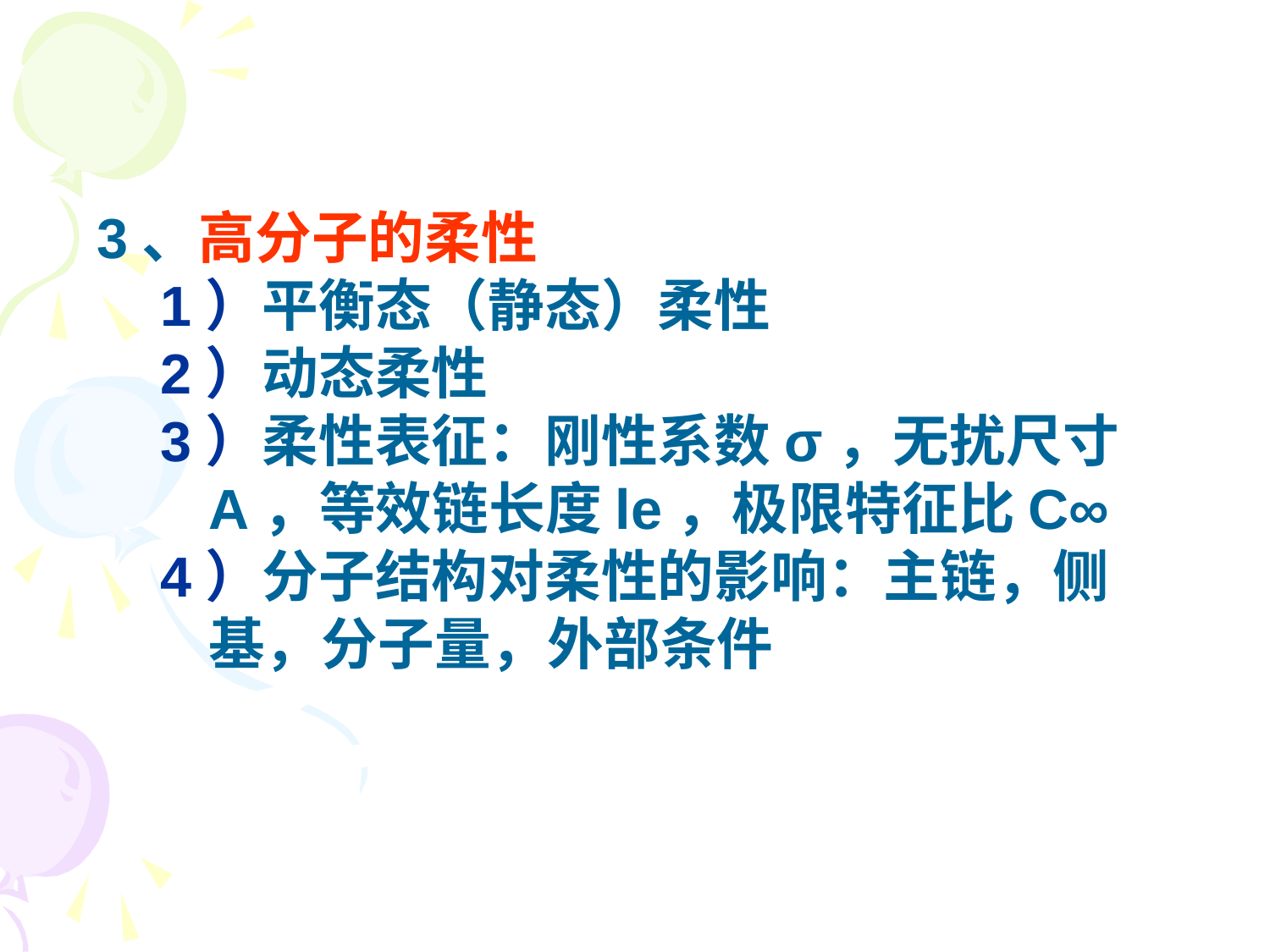

3、高分子的柔性
1）平衡态（静态）柔性
2）动态柔性
3）柔性表征：刚性系数σ，无扰尺寸A，等效链长度le，极限特征比C∞
4）分子结构对柔性的影响：主链，侧基，分子量，外部条件